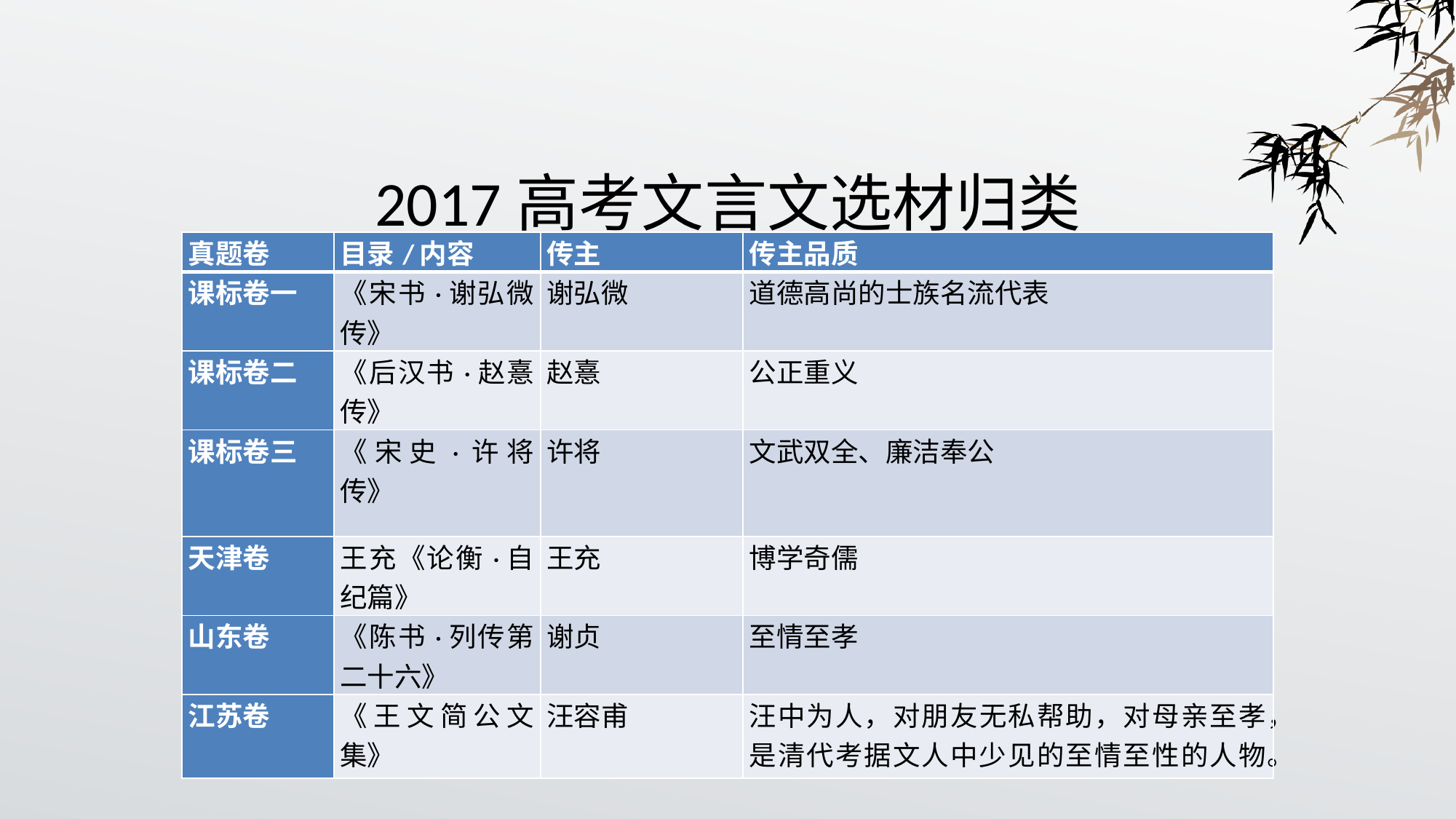

# 2017高考文言文选材归类
| 真题卷 | 目录/内容 | 传主 | 传主品质 |
| --- | --- | --- | --- |
| 课标卷一 | 《宋书·谢弘微传》 | 谢弘微 | 道德高尚的士族名流代表 |
| 课标卷二 | 《后汉书·赵憙传》 | 赵憙 | 公正重义 |
| 课标卷三 | 《宋史·许将传》 | 许将 | 文武双全、廉洁奉公 |
| 天津卷 | 王充《论衡·自纪篇》 | 王充 | 博学奇儒 |
| 山东卷 | 《陈书·列传第二十六》 | 谢贞 | 至情至孝 |
| 江苏卷 | 《王文简公文集》 | 汪容甫 | 汪中为人，对朋友无私帮助，对母亲至孝，是清代考据文人中少见的至情至性的人物。 |